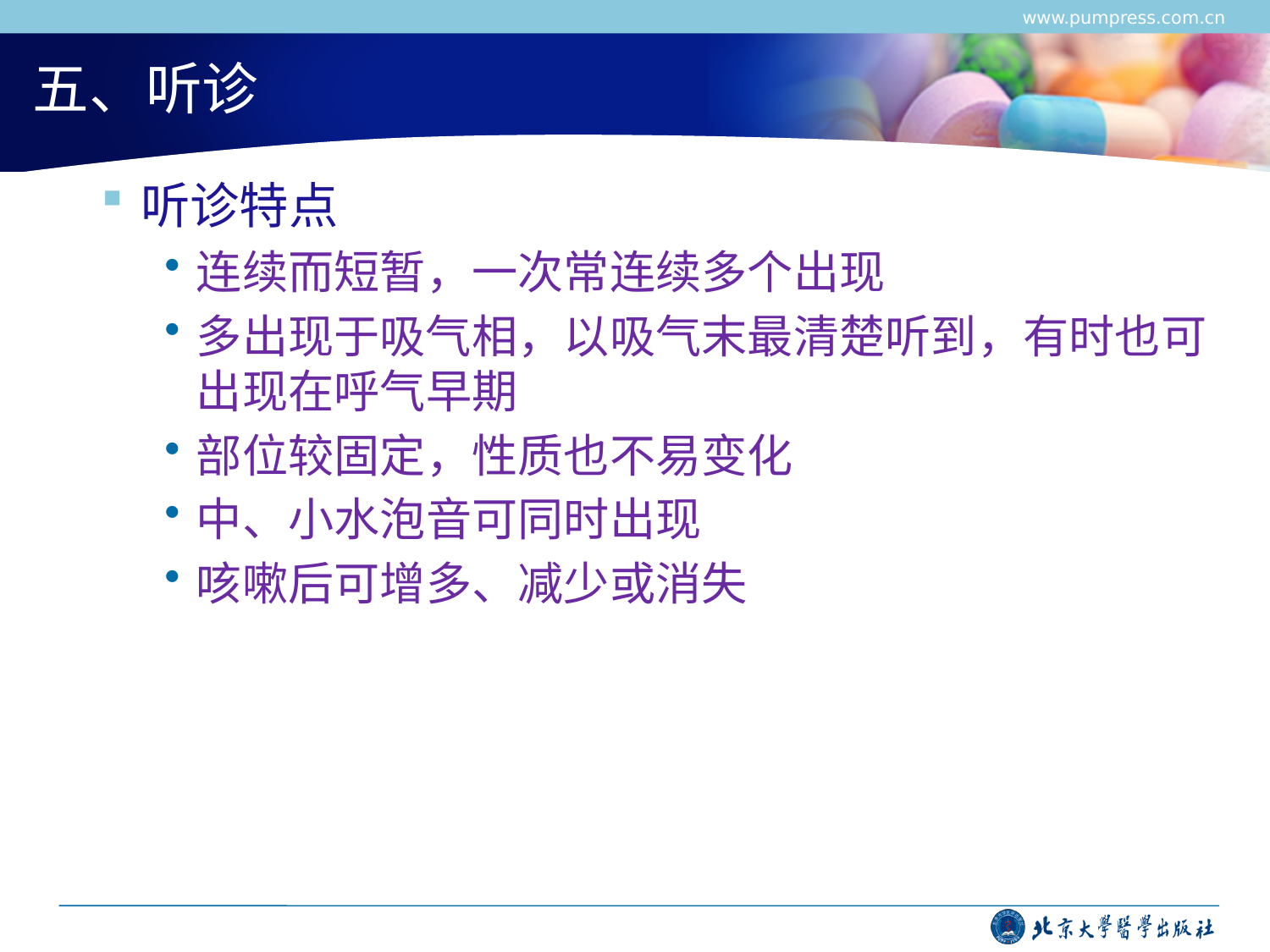

www.pumpress.com.cn
# 五、听诊
听诊特点
连续而短暂，一次常连续多个出现
多出现于吸气相，以吸气末最清楚听到，有时也可出现在呼气早期
部位较固定，性质也不易变化
中、小水泡音可同时出现
咳嗽后可增多、减少或消失